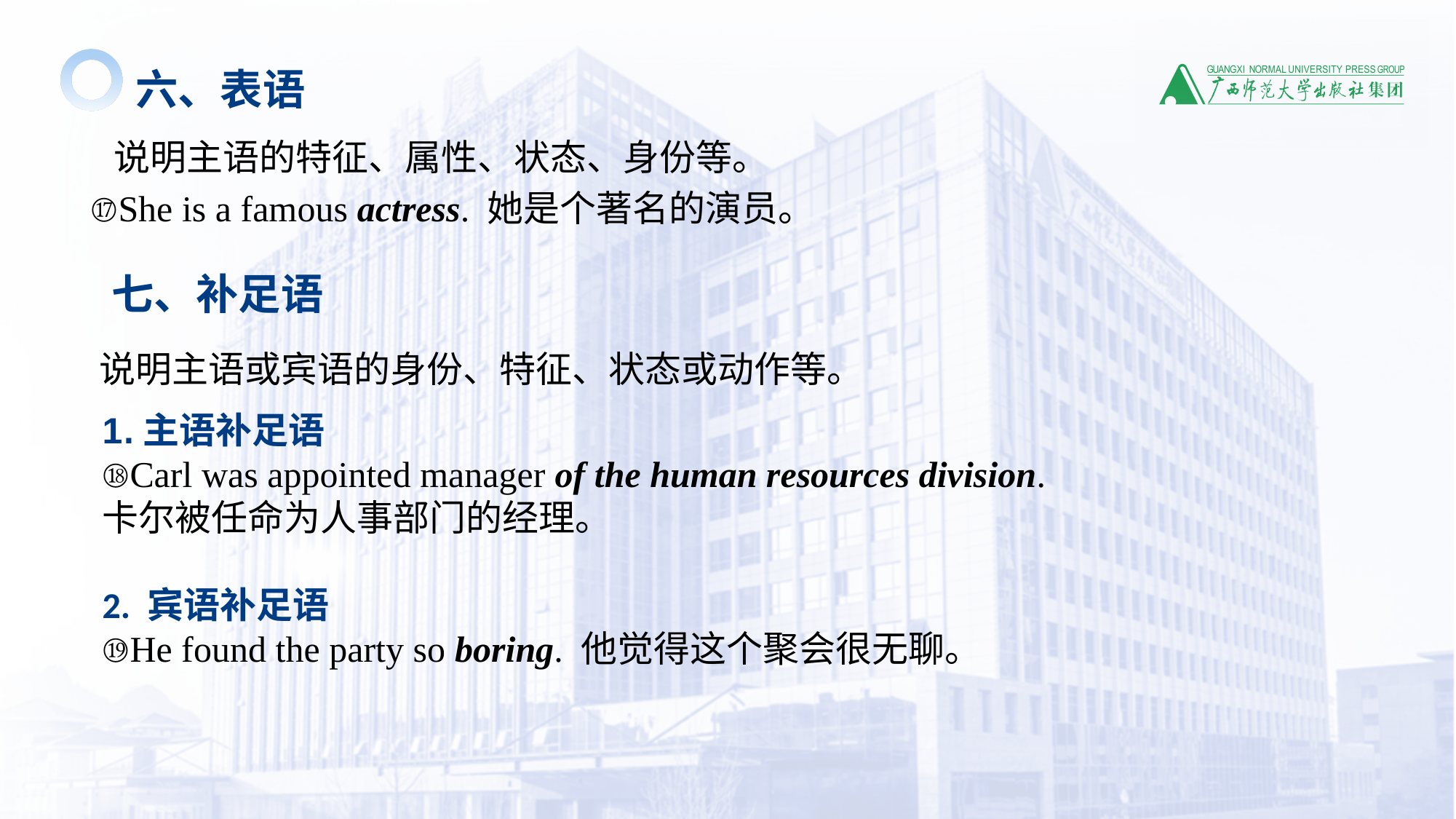

六、表语

        说明主语的特征、属性、状态、身份等。
⑰She is a famous actress. 她是个著名的演员。
七、补足语
        说明主语或宾语的身份、特征、状态或动作等。
主语补足语
⑱Carl was appointed manager of the human resources division.
卡尔被任命为人事部门的经理。

2. 宾语补足语
⑲He found the party so boring. 他觉得这个聚会很无聊。